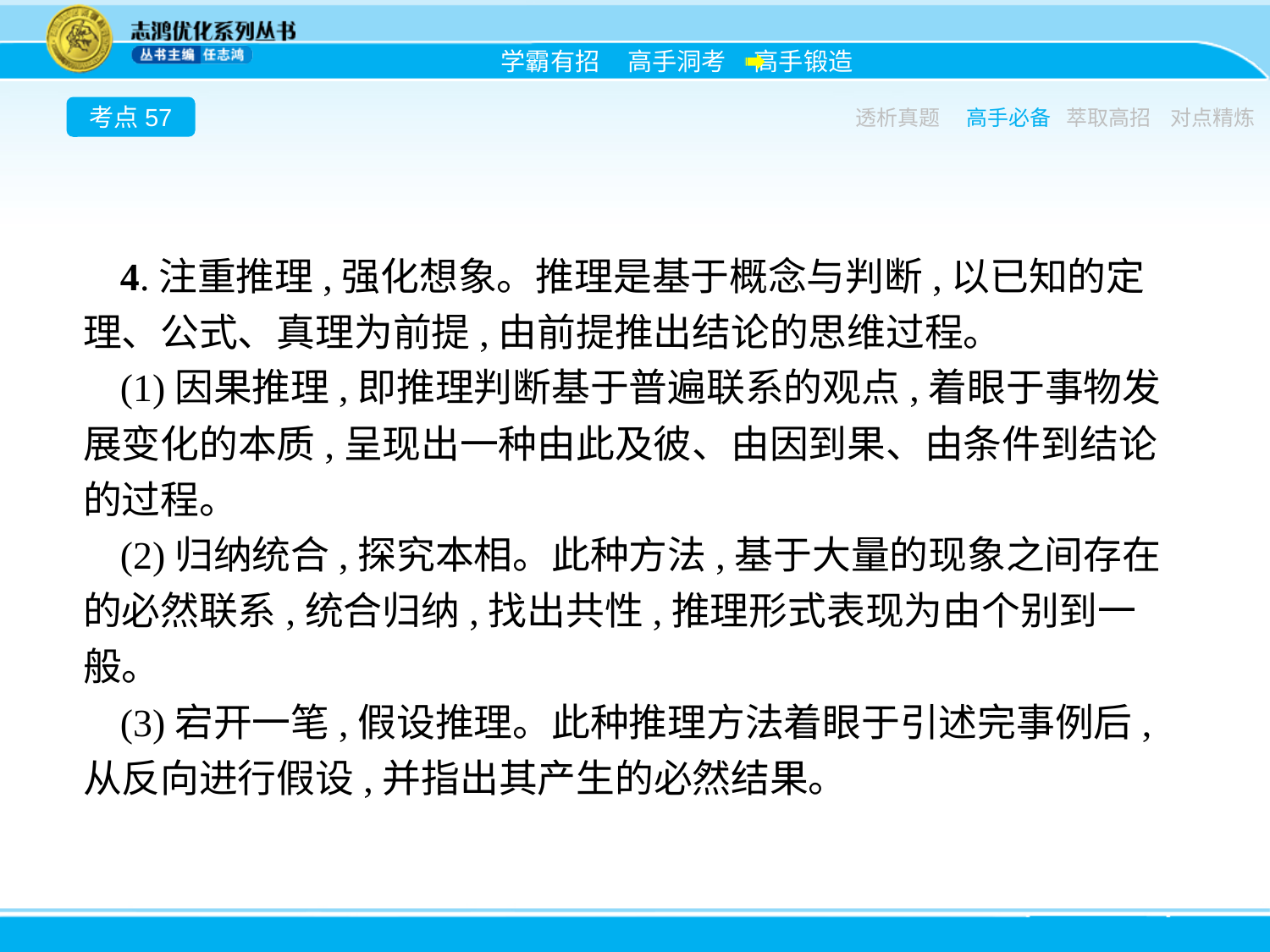

考点57
透析真题
高手必备
萃取高招
对点精炼
4.注重推理,强化想象。推理是基于概念与判断,以已知的定理、公式、真理为前提,由前提推出结论的思维过程。
(1)因果推理,即推理判断基于普遍联系的观点,着眼于事物发展变化的本质,呈现出一种由此及彼、由因到果、由条件到结论的过程。
(2)归纳统合,探究本相。此种方法,基于大量的现象之间存在的必然联系,统合归纳,找出共性,推理形式表现为由个别到一般。
(3)宕开一笔,假设推理。此种推理方法着眼于引述完事例后,从反向进行假设,并指出其产生的必然结果。